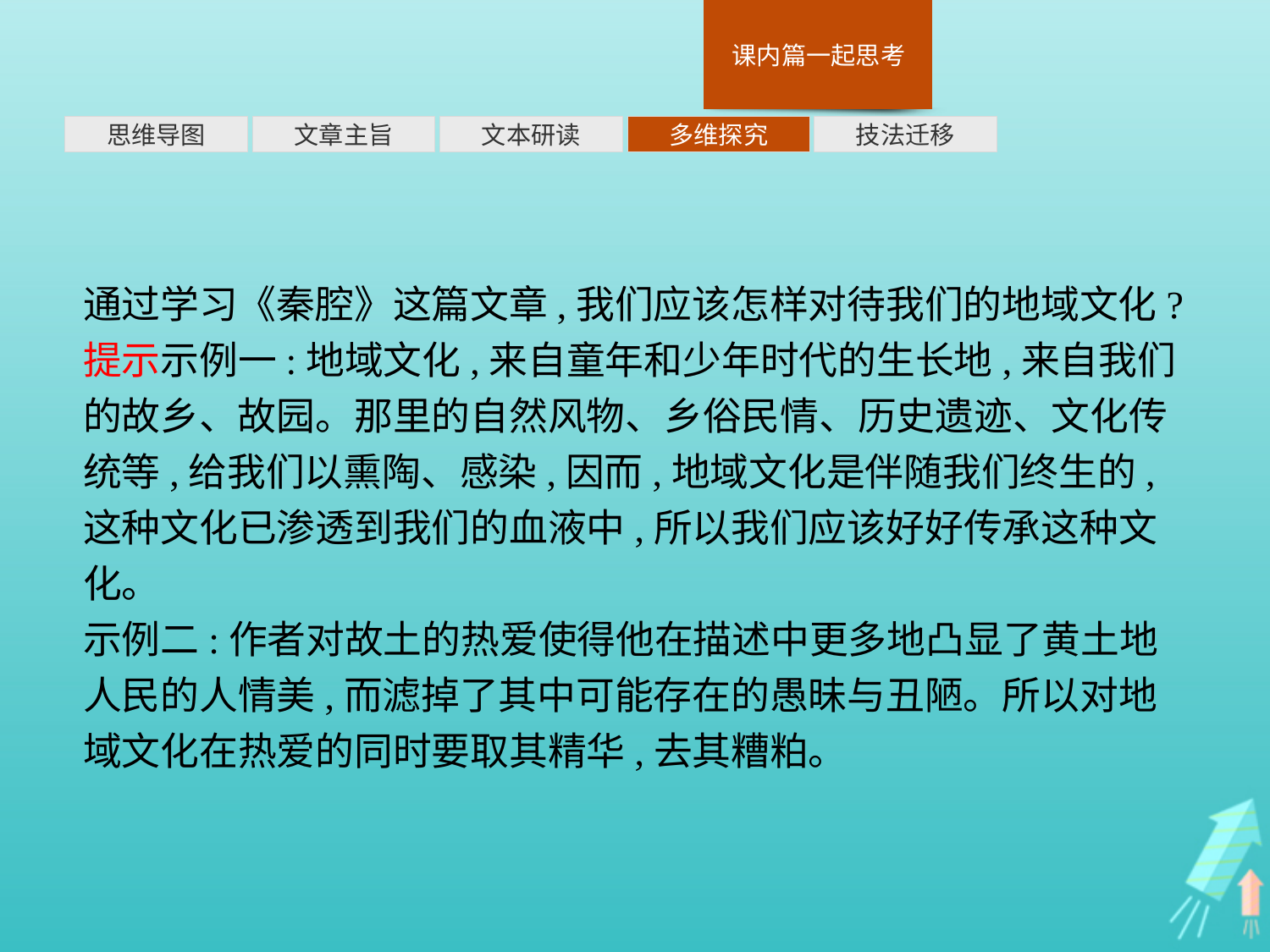

多维探究
思维导图
文章主旨
文本研读
技法迁移
通过学习《秦腔》这篇文章,我们应该怎样对待我们的地域文化?
提示示例一:地域文化,来自童年和少年时代的生长地,来自我们的故乡、故园。那里的自然风物、乡俗民情、历史遗迹、文化传统等,给我们以熏陶、感染,因而,地域文化是伴随我们终生的,这种文化已渗透到我们的血液中,所以我们应该好好传承这种文化。
示例二:作者对故土的热爱使得他在描述中更多地凸显了黄土地人民的人情美,而滤掉了其中可能存在的愚昧与丑陋。所以对地域文化在热爱的同时要取其精华,去其糟粕。